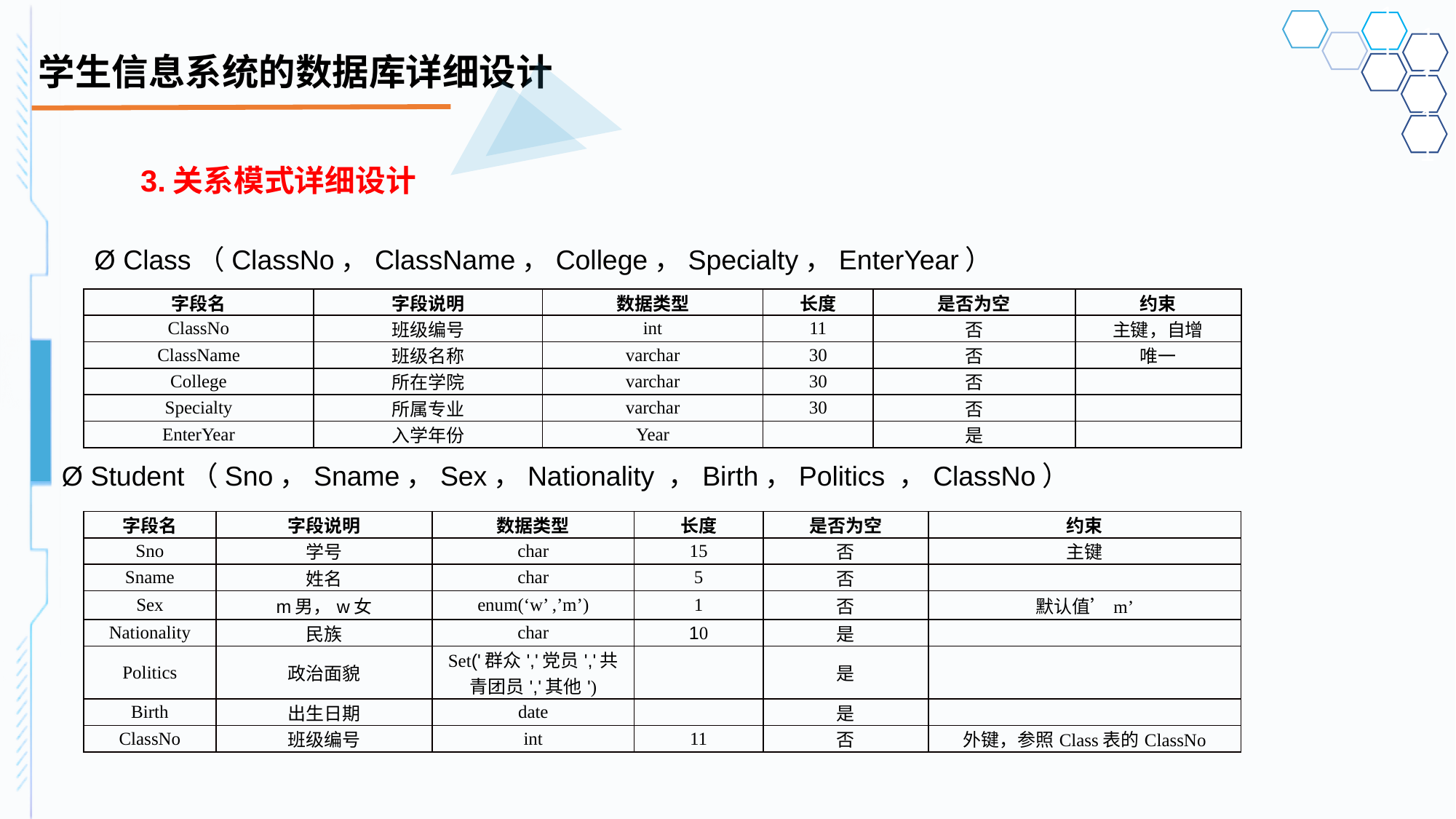

# 学生信息系统的数据库详细设计

3.关系模式详细设计

Ø Class（ClassNo，ClassName，College，Specialty，EnterYear）
| 字段名 | 字段说明 | 数据类型 | 长度 | 是否为空 | 约束 |
| --- | --- | --- | --- | --- | --- |
| ClassNo | 班级编号 | int | 11 | 否 | 主键，自增 |
| ClassName | 班级名称 | varchar | 30 | 否 | 唯一 |
| College | 所在学院 | varchar | 30 | 否 |  |
| Specialty | 所属专业 | varchar | 30 | 否 |  |
| EnterYear | 入学年份 | Year |  | 是 |  |

Ø Student（Sno，Sname，Sex，Nationality ，Birth，Politics ，ClassNo）
| 字段名 | 字段说明 | 数据类型 | 长度 | 是否为空 | 约束 |
| --- | --- | --- | --- | --- | --- |
| Sno | 学号 | char | 15 | 否 | 主键 |
| Sname | 姓名 | char | 5 | 否 |  |
| Sex | m男，w女 | enum(‘w’ ,’m’) | 1 | 否 | 默认值’m’ |
| Nationality | 民族 | char | 10 | 是 |  |
| Politics | 政治面貌 | Set('群众','党员','共青团员','其他') |  | 是 |  |
| Birth | 出生日期 | date |  | 是 |  |
| ClassNo | 班级编号 | int | 11 | 否 | 外键，参照Class表的ClassNo |